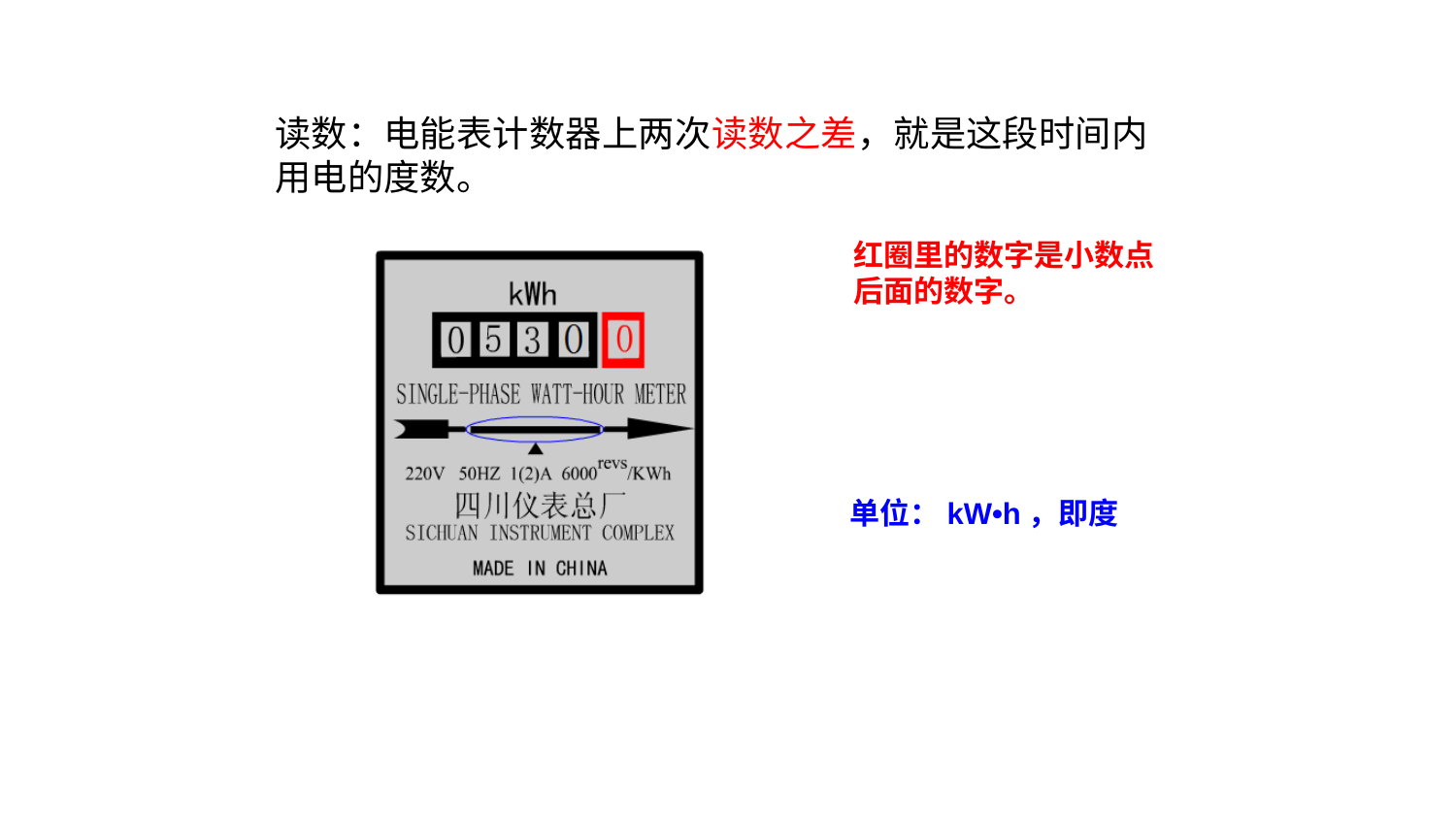

读数：电能表计数器上两次读数之差，就是这段时间内用电的度数。
红圈里的数字是小数点后面的数字。
单位：kW•h，即度